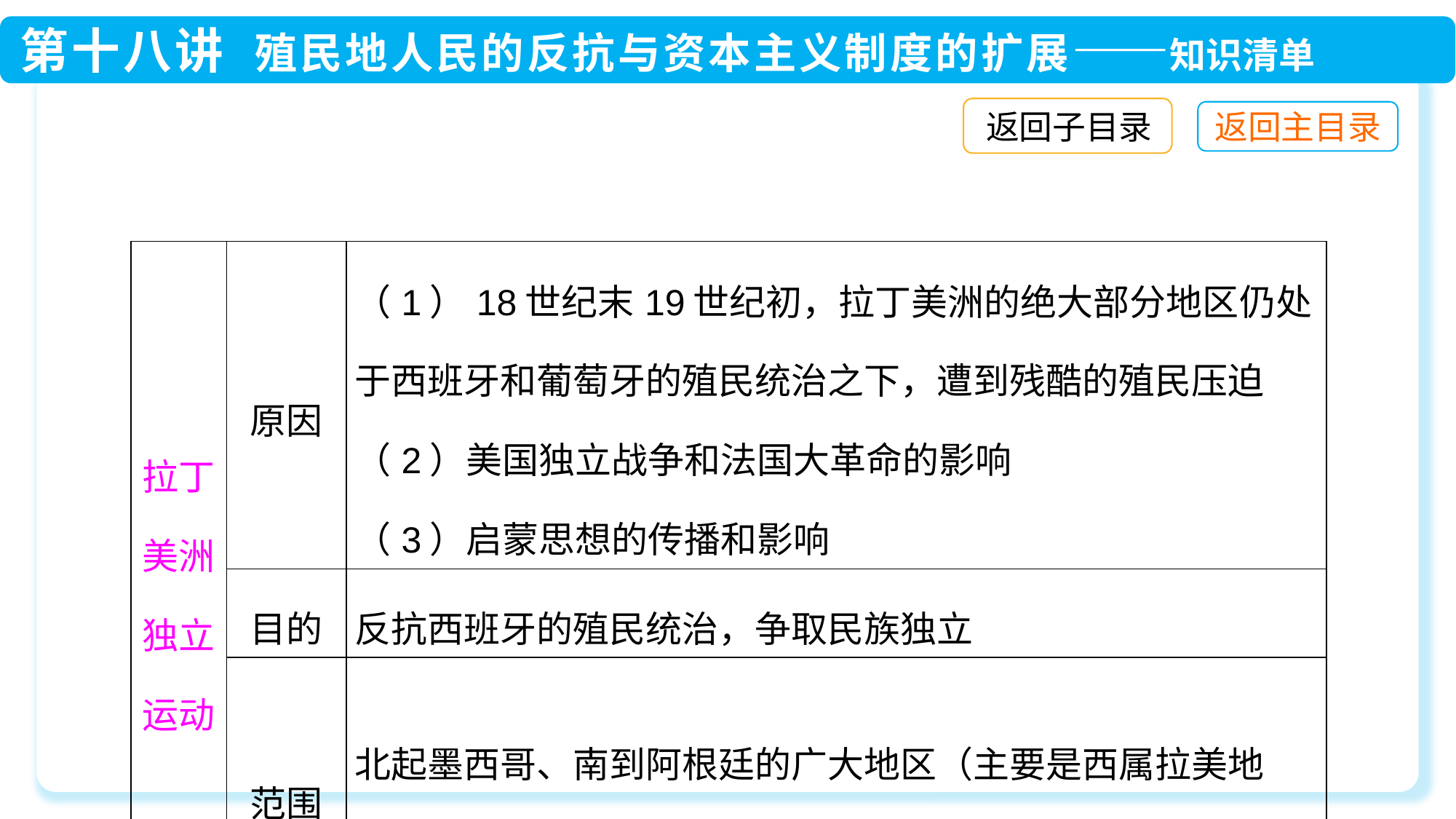

返回子目录
| 拉丁美洲独立运动 | 原因 | （1）18世纪末19世纪初，拉丁美洲的绝大部分地区仍处于西班牙和葡萄牙的殖民统治之下，遭到残酷的殖民压迫 （2）美国独立战争和法国大革命的影响 （3）启蒙思想的传播和影响 |
| --- | --- | --- |
|  | 目的 | 反抗西班牙的殖民统治，争取民族独立 |
|  | 范围 | 北起墨西哥、南到阿根廷的广大地区（主要是西属拉美地区） |